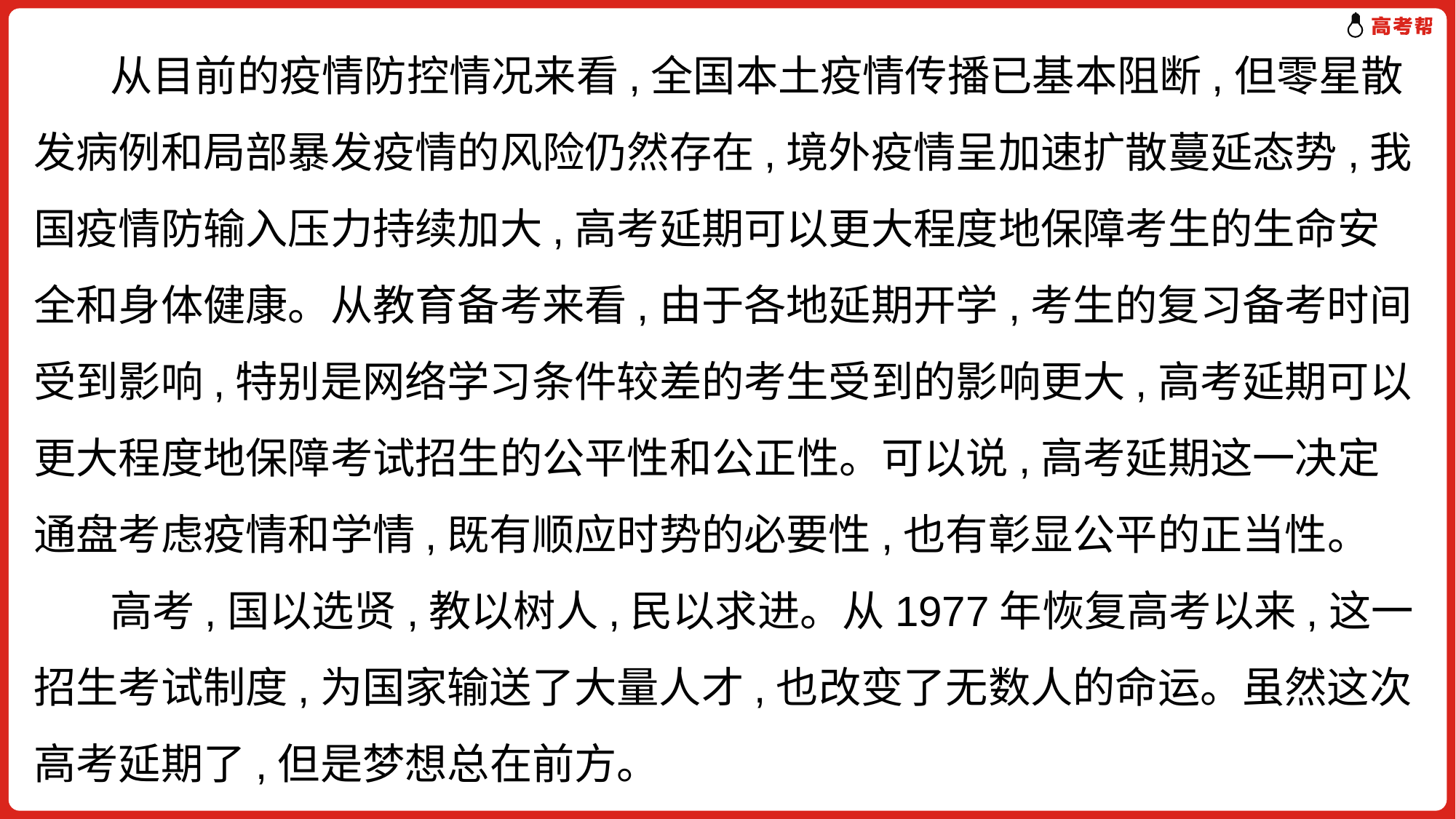

从目前的疫情防控情况来看,全国本土疫情传播已基本阻断,但零星散发病例和局部暴发疫情的风险仍然存在,境外疫情呈加速扩散蔓延态势,我国疫情防输入压力持续加大,高考延期可以更大程度地保障考生的生命安全和身体健康。从教育备考来看,由于各地延期开学,考生的复习备考时间受到影响,特别是网络学习条件较差的考生受到的影响更大,高考延期可以更大程度地保障考试招生的公平性和公正性。可以说,高考延期这一决定通盘考虑疫情和学情,既有顺应时势的必要性,也有彰显公平的正当性。
       高考,国以选贤,教以树人,民以求进。从1977年恢复高考以来,这一招生考试制度,为国家输送了大量人才,也改变了无数人的命运。虽然这次高考延期了,但是梦想总在前方。